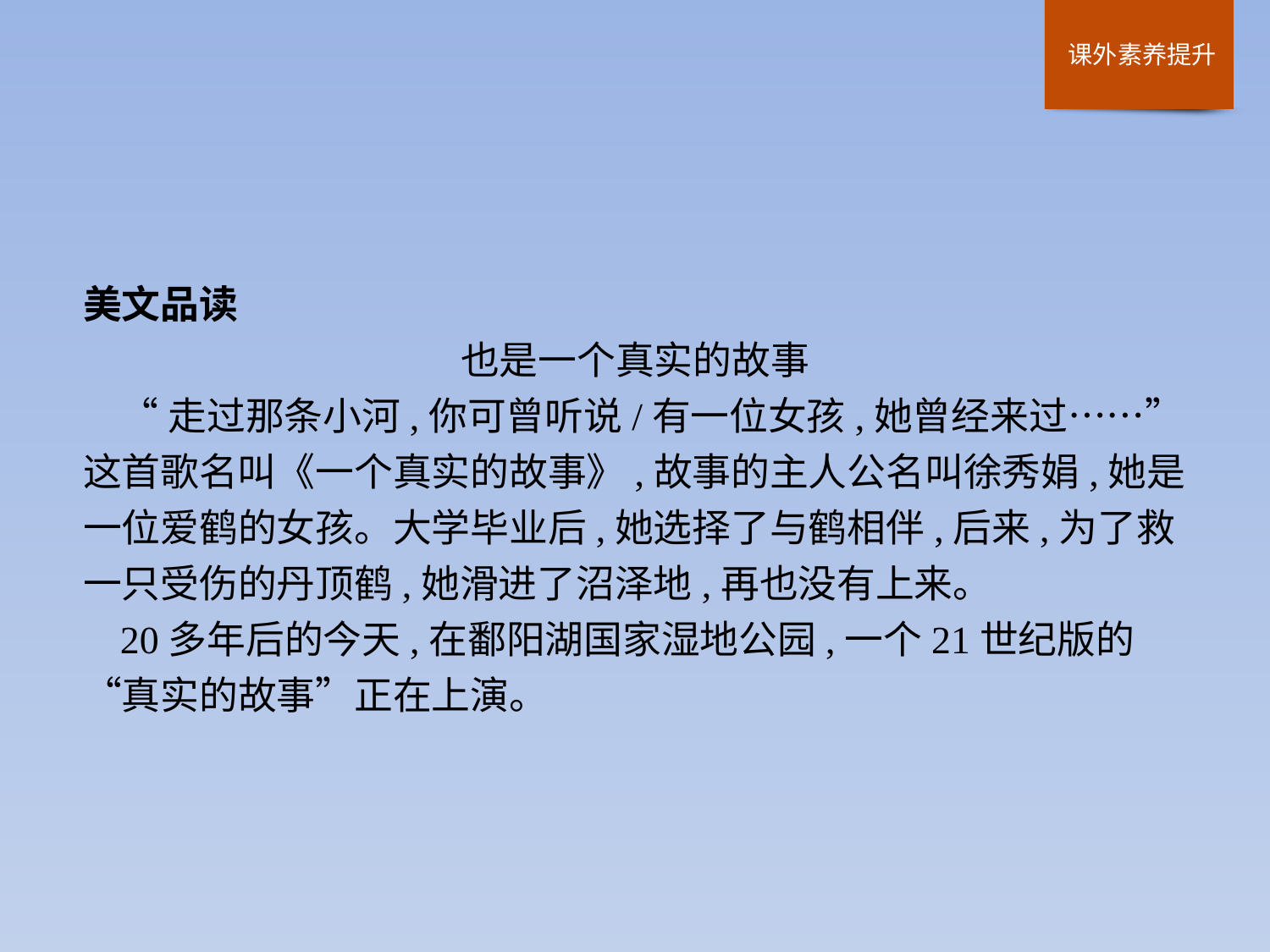

美文品读
也是一个真实的故事
“走过那条小河,你可曾听说/有一位女孩,她曾经来过……”这首歌名叫《一个真实的故事》,故事的主人公名叫徐秀娟,她是一位爱鹤的女孩。大学毕业后,她选择了与鹤相伴,后来,为了救一只受伤的丹顶鹤,她滑进了沼泽地,再也没有上来。
20多年后的今天,在鄱阳湖国家湿地公园,一个21世纪版的“真实的故事”正在上演。